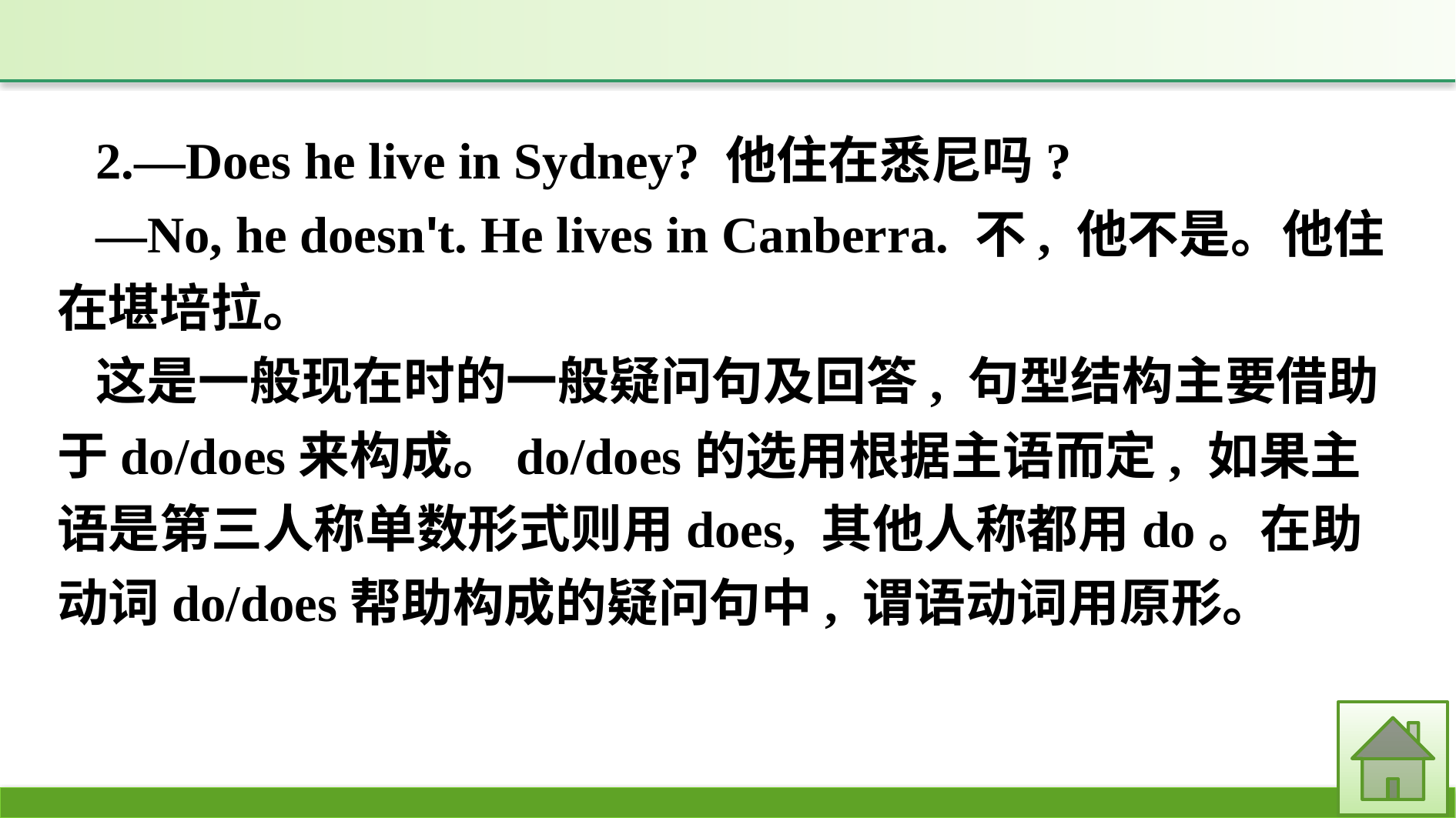

2.—Does he live in Sydney? 他住在悉尼吗?
—No, he doesn't. He lives in Canberra. 不, 他不是。他住在堪培拉。
这是一般现在时的一般疑问句及回答, 句型结构主要借助于do/does来构成。do/does的选用根据主语而定, 如果主语是第三人称单数形式则用does, 其他人称都用do。在助动词do/does帮助构成的疑问句中, 谓语动词用原形。